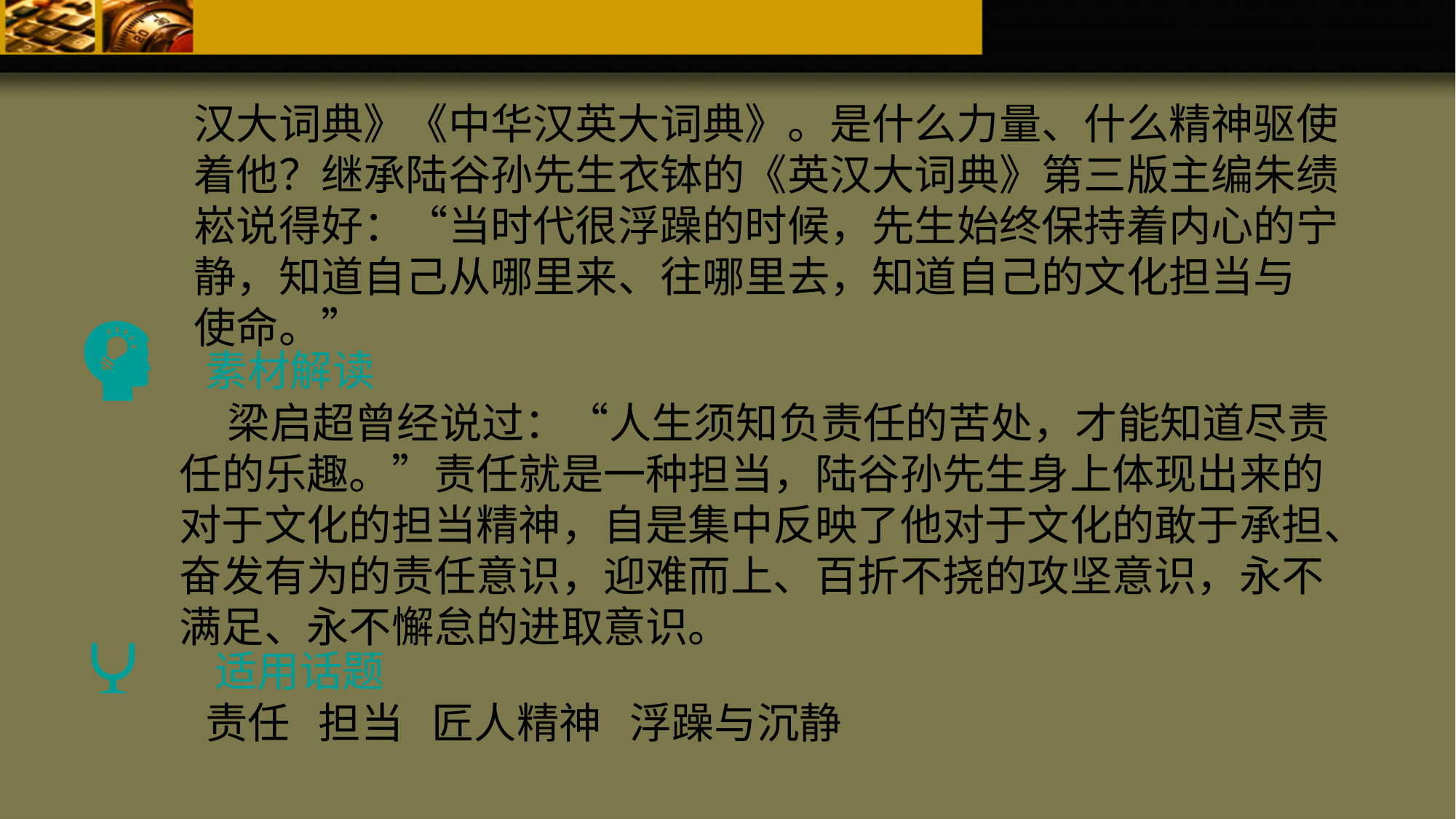

汉大词典》《中华汉英大词典》。是什么力量、什么精神驱使着他？继承陆谷孙先生衣钵的《英汉大词典》第三版主编朱绩崧说得好：“当时代很浮躁的时候，先生始终保持着内心的宁静，知道自己从哪里来、往哪里去，知道自己的文化担当与  使命。”

素材解读
    梁启超曾经说过：“人生须知负责任的苦处，才能知道尽责任的乐趣。”责任就是一种担当，陆谷孙先生身上体现出来的对于文化的担当精神，自是集中反映了他对于文化的敢于承担、奋发有为的责任意识，迎难而上、百折不挠的攻坚意识，永不满足、永不懈怠的进取意识。
适用话题

责任   担当   匠人精神   浮躁与沉静